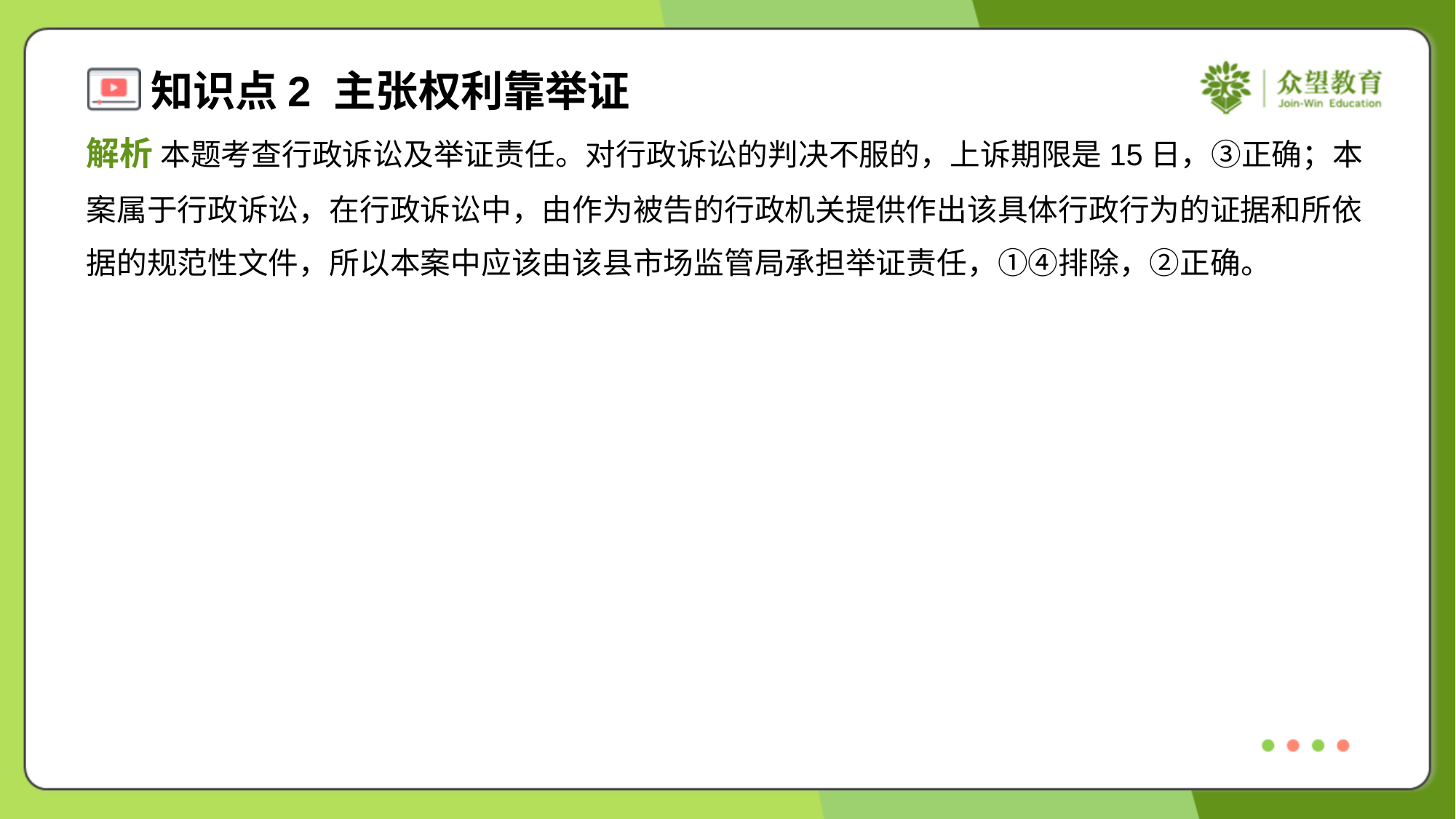

解析 本题考查行政诉讼及举证责任。对行政诉讼的判决不服的，上诉期限是15日，③正确；本
案属于行政诉讼，在行政诉讼中，由作为被告的行政机关提供作出该具体行政行为的证据和所依
据的规范性文件，所以本案中应该由该县市场监管局承担举证责任，①④排除，②正确。